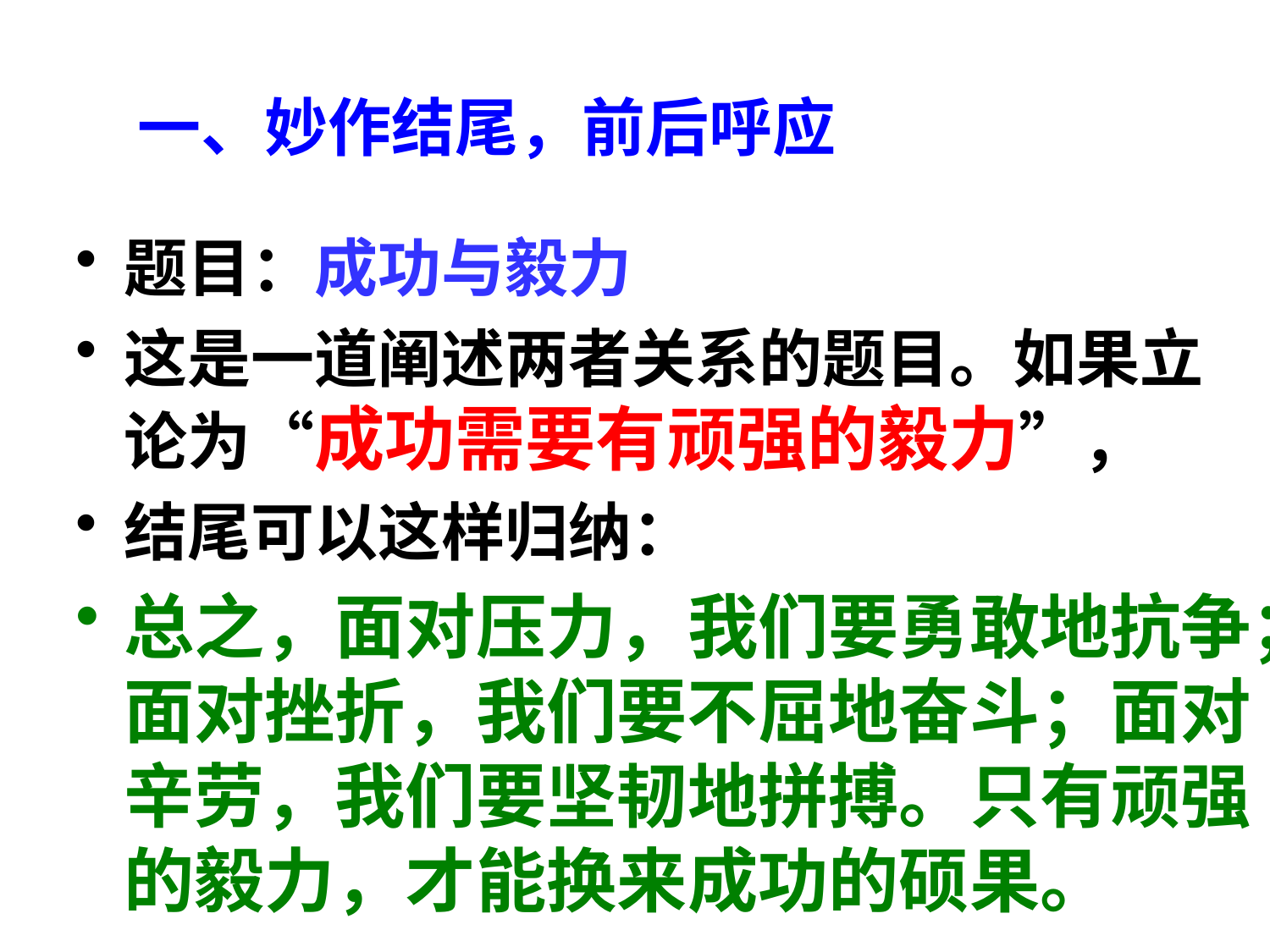

# 一、妙作结尾，前后呼应
题目：成功与毅力
这是一道阐述两者关系的题目。如果立论为“成功需要有顽强的毅力”，
结尾可以这样归纳：
总之，面对压力，我们要勇敢地抗争；面对挫折，我们要不屈地奋斗；面对辛劳，我们要坚韧地拼搏。只有顽强的毅力，才能换来成功的硕果。